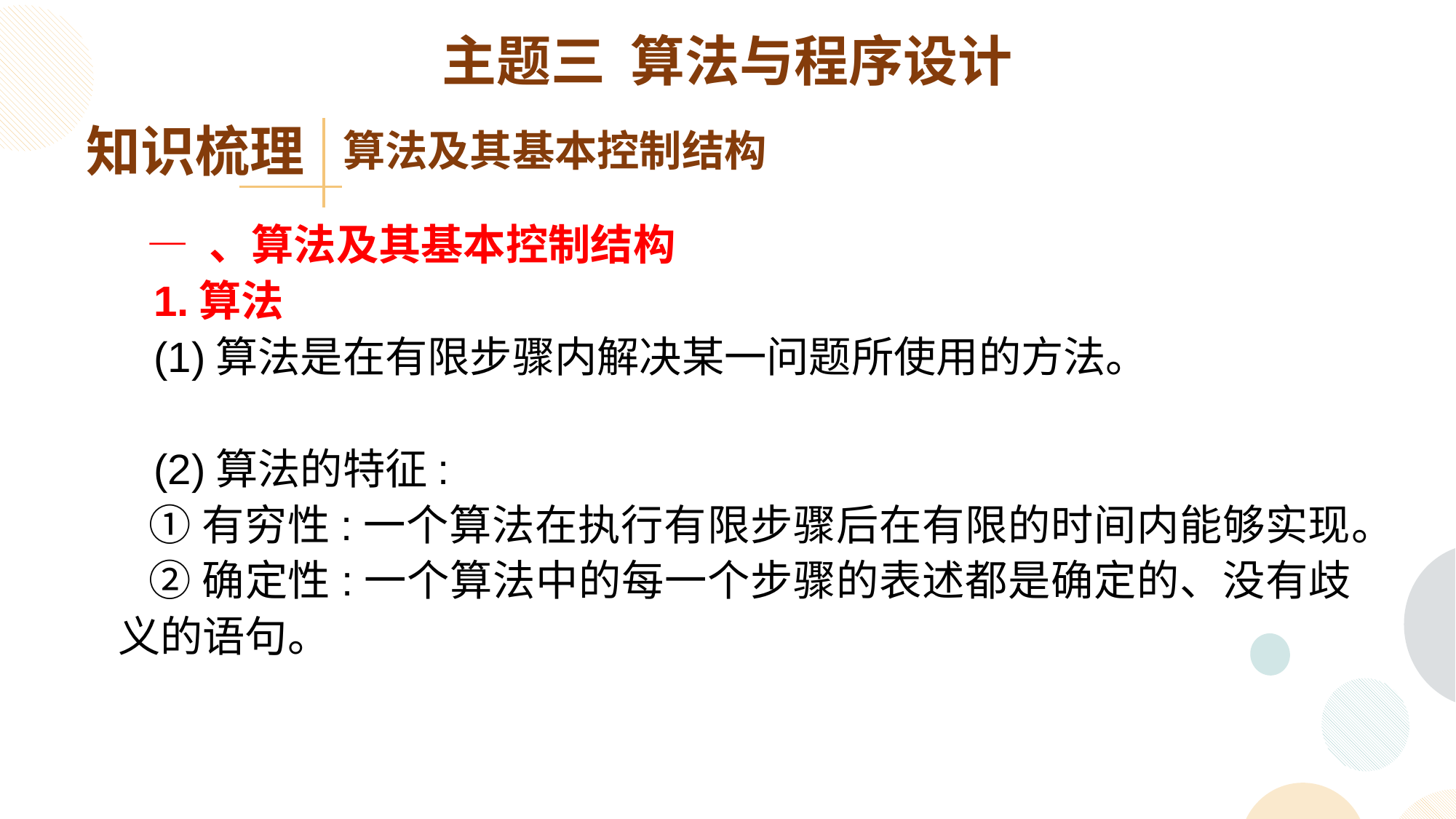

主题三  算法与程序设计
知识梳理
算法及其基本控制结构
   — 、算法及其基本控制结构
   1.算法
   (1)算法是在有限步骤内解决某一问题所使用的方法。

   (2)算法的特征:
   ①有穷性:一个算法在执行有限步骤后在有限的时间内能够实现。
   ②确定性:一个算法中的每一个步骤的表述都是确定的、没有歧义的语句。